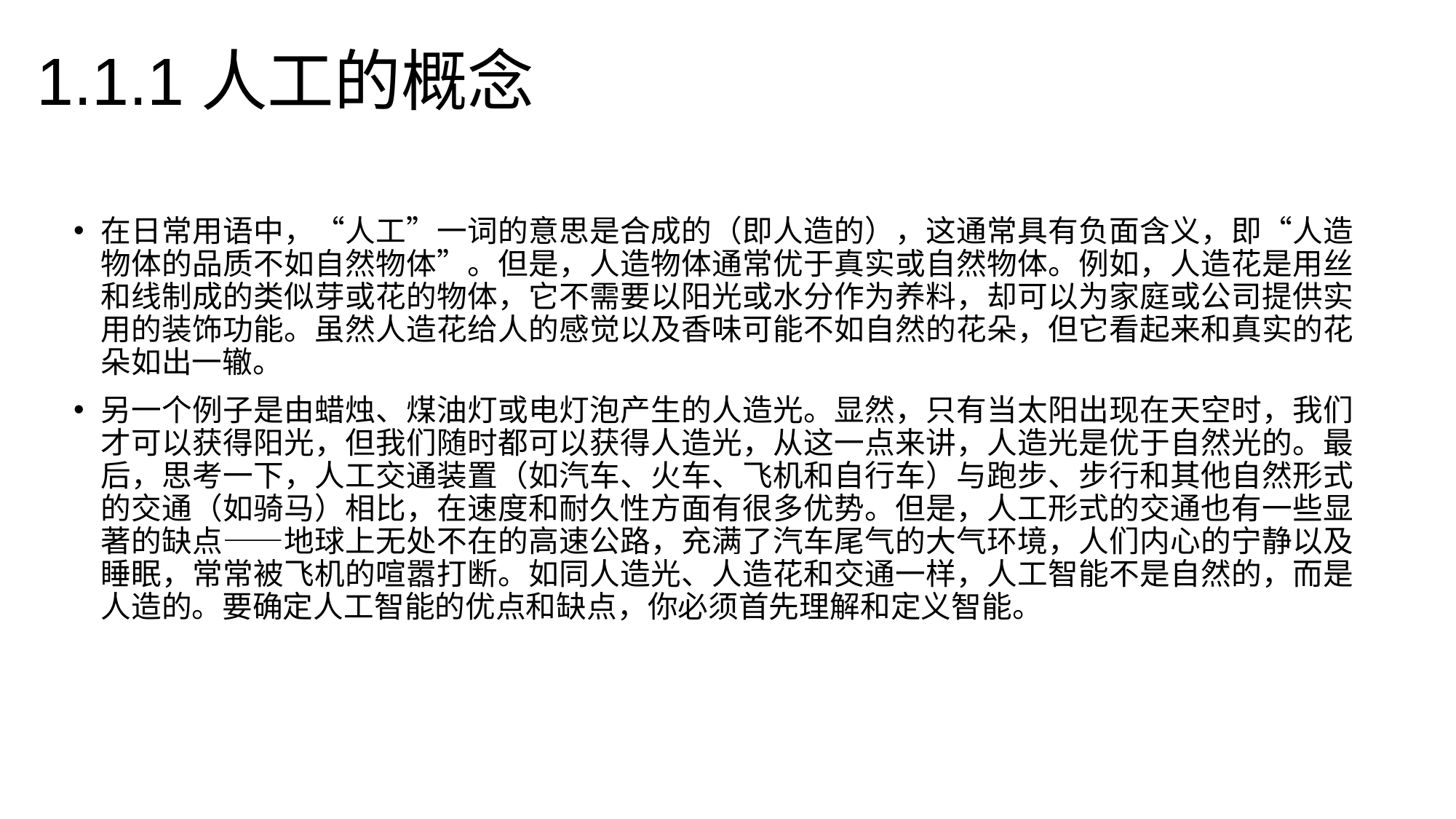

1.1.1人工的概念
在日常用语中，“人工”一词的意思是合成的（即人造的），这通常具有负面含义，即“人造物体的品质不如自然物体”。但是，人造物体通常优于真实或自然物体。例如，人造花是用丝和线制成的类似芽或花的物体，它不需要以阳光或水分作为养料，却可以为家庭或公司提供实用的装饰功能。虽然人造花给人的感觉以及香味可能不如自然的花朵，但它看起来和真实的花朵如出一辙。
另一个例子是由蜡烛、煤油灯或电灯泡产生的人造光。显然，只有当太阳出现在天空时，我们才可以获得阳光，但我们随时都可以获得人造光，从这一点来讲，人造光是优于自然光的。最后，思考一下，人工交通装置（如汽车、火车、飞机和自行车）与跑步、步行和其他自然形式的交通（如骑马）相比，在速度和耐久性方面有很多优势。但是，人工形式的交通也有一些显著的缺点——地球上无处不在的高速公路，充满了汽车尾气的大气环境，人们内心的宁静以及睡眠，常常被飞机的喧嚣打断。如同人造光、人造花和交通一样，人工智能不是自然的，而是人造的。要确定人工智能的优点和缺点，你必须首先理解和定义智能。